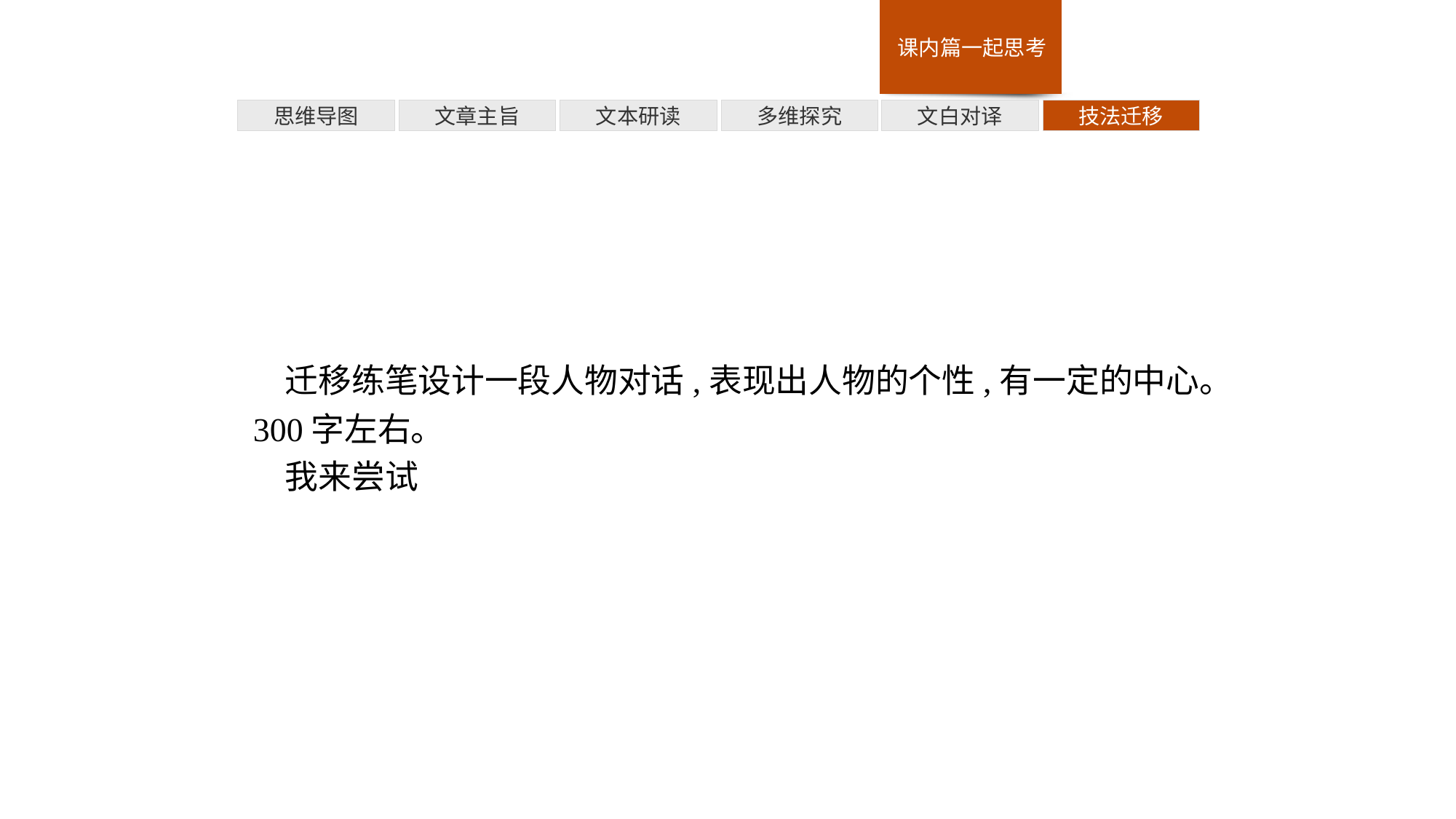

多维探究
技法迁移
思维导图
文章主旨
文本研读
文白对译
迁移练笔设计一段人物对话,表现出人物的个性,有一定的中心。300字左右。
我来尝试